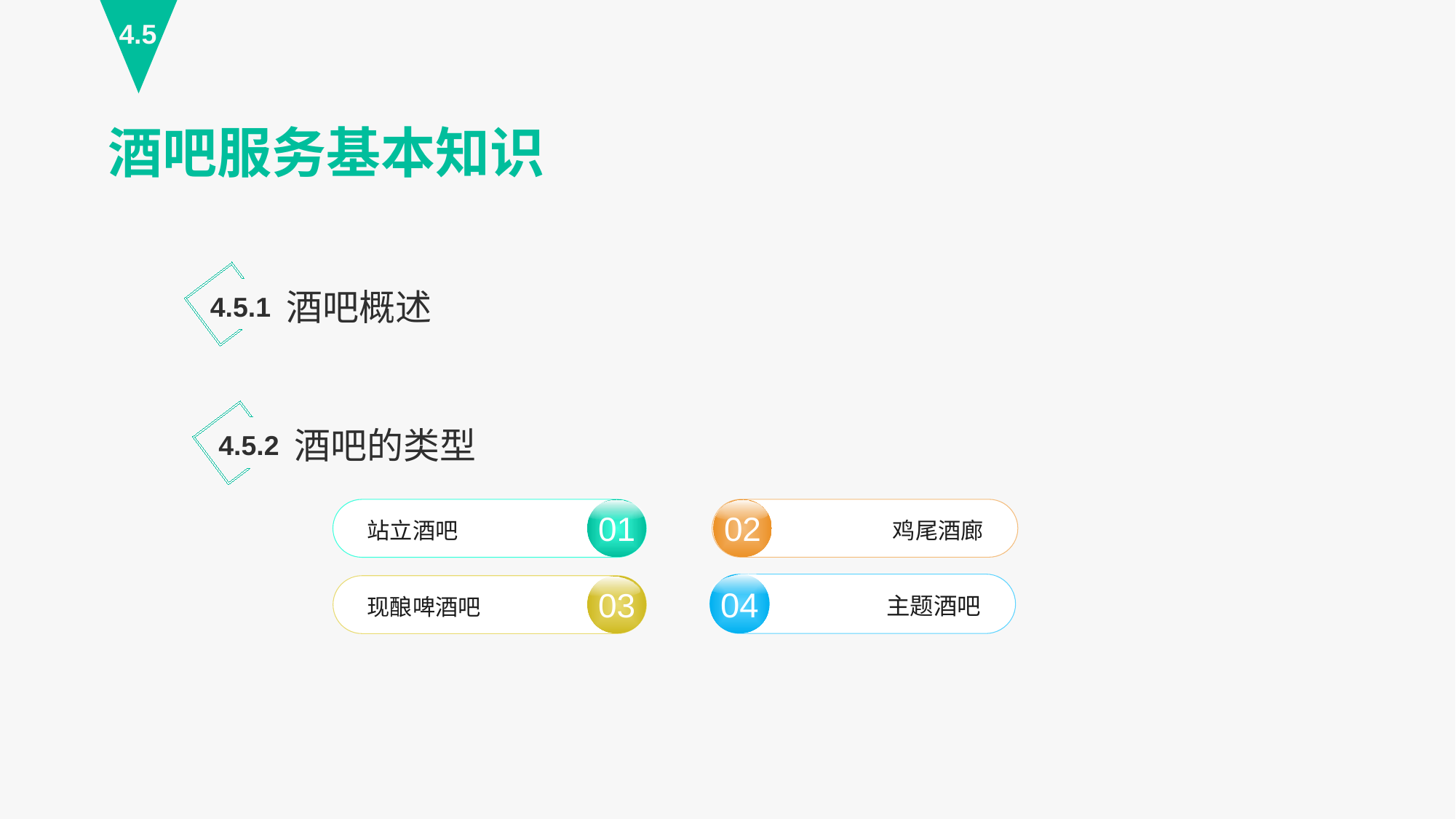

4.5
酒吧服务基本知识

酒吧概述
4.5.1

酒吧的类型
4.5.2

02
鸡尾酒廊

01
站立酒吧

04
主题酒吧

03
现酿啤酒吧